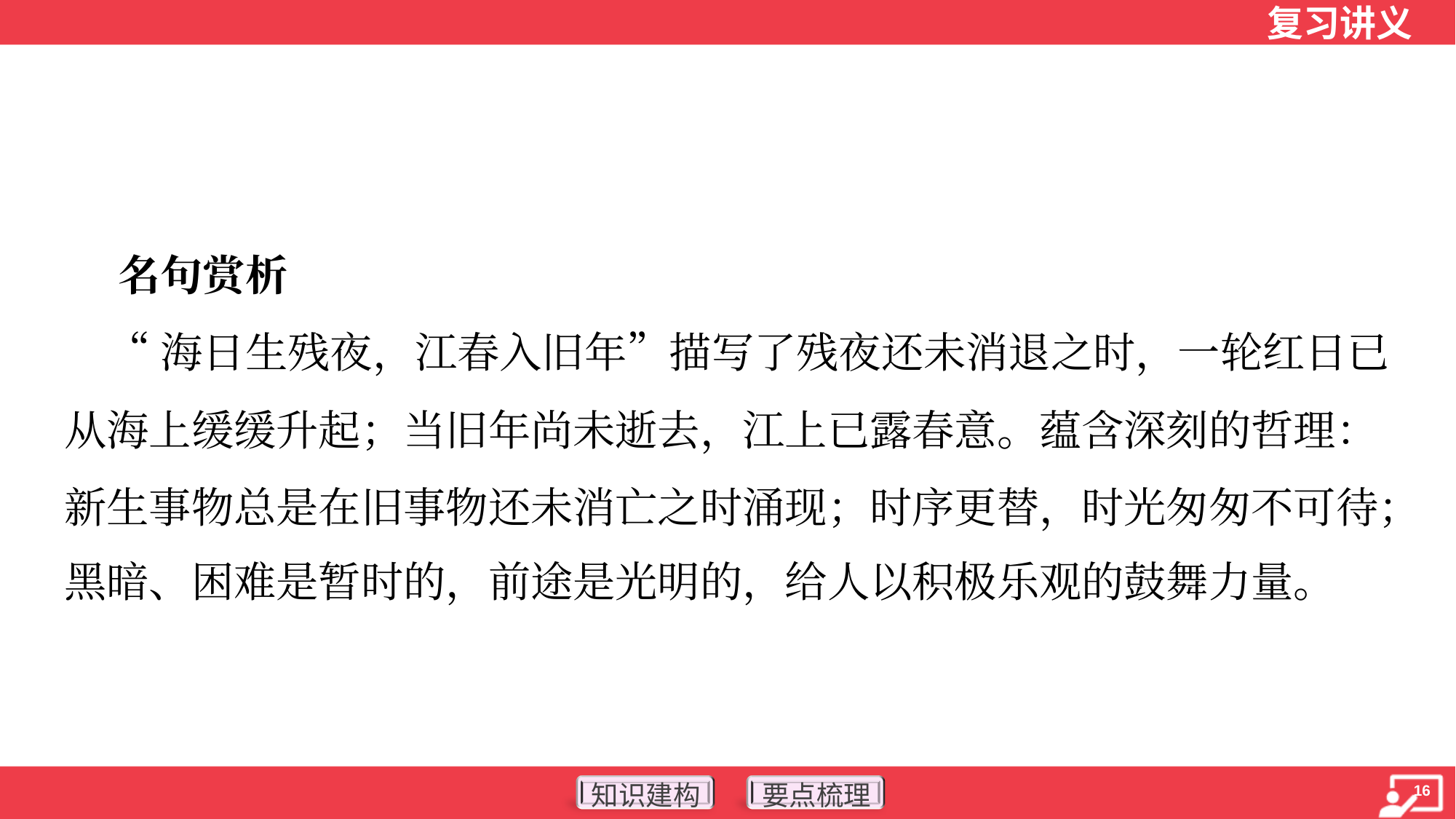

名句赏析
    “海日生残夜，江春入旧年”描写了残夜还未消退之时，一轮红日已
从海上缓缓升起；当旧年尚未逝去，江上已露春意。蕴含深刻的哲理：
新生事物总是在旧事物还未消亡之时涌现；时序更替，时光匆匆不可待；
黑暗、困难是暂时的，前途是光明的，给人以积极乐观的鼓舞力量。